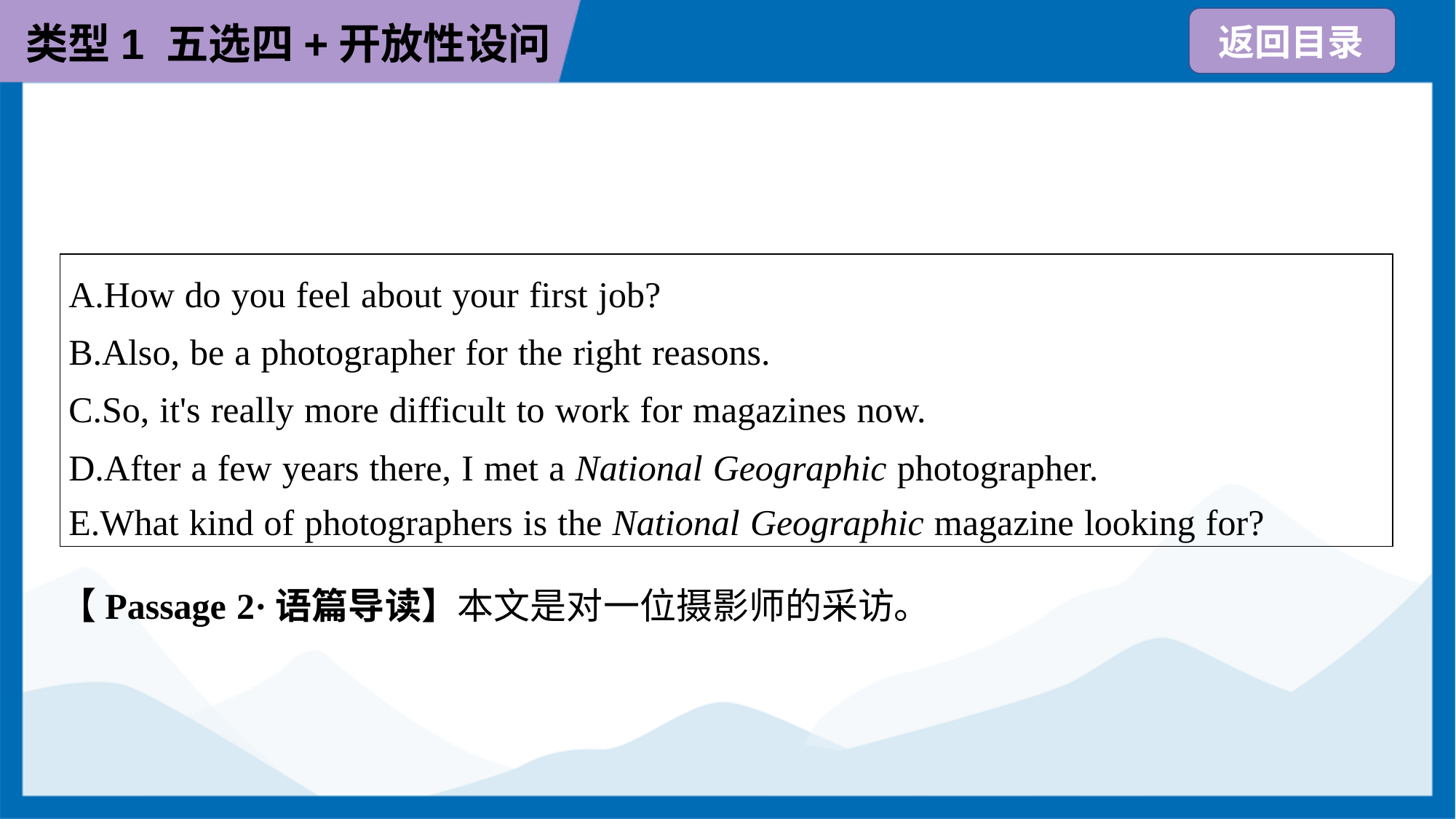

| A.How do you feel about your first job? B.Also, be a photographer for the right reasons. C.So, it's really more difficult to work for magazines now. D.After a few years there, I met a National Geographic photographer. E.What kind of photographers is the National Geographic magazine looking for? |
| --- |
【Passage 2·语篇导读】本文是对一位摄影师的采访。